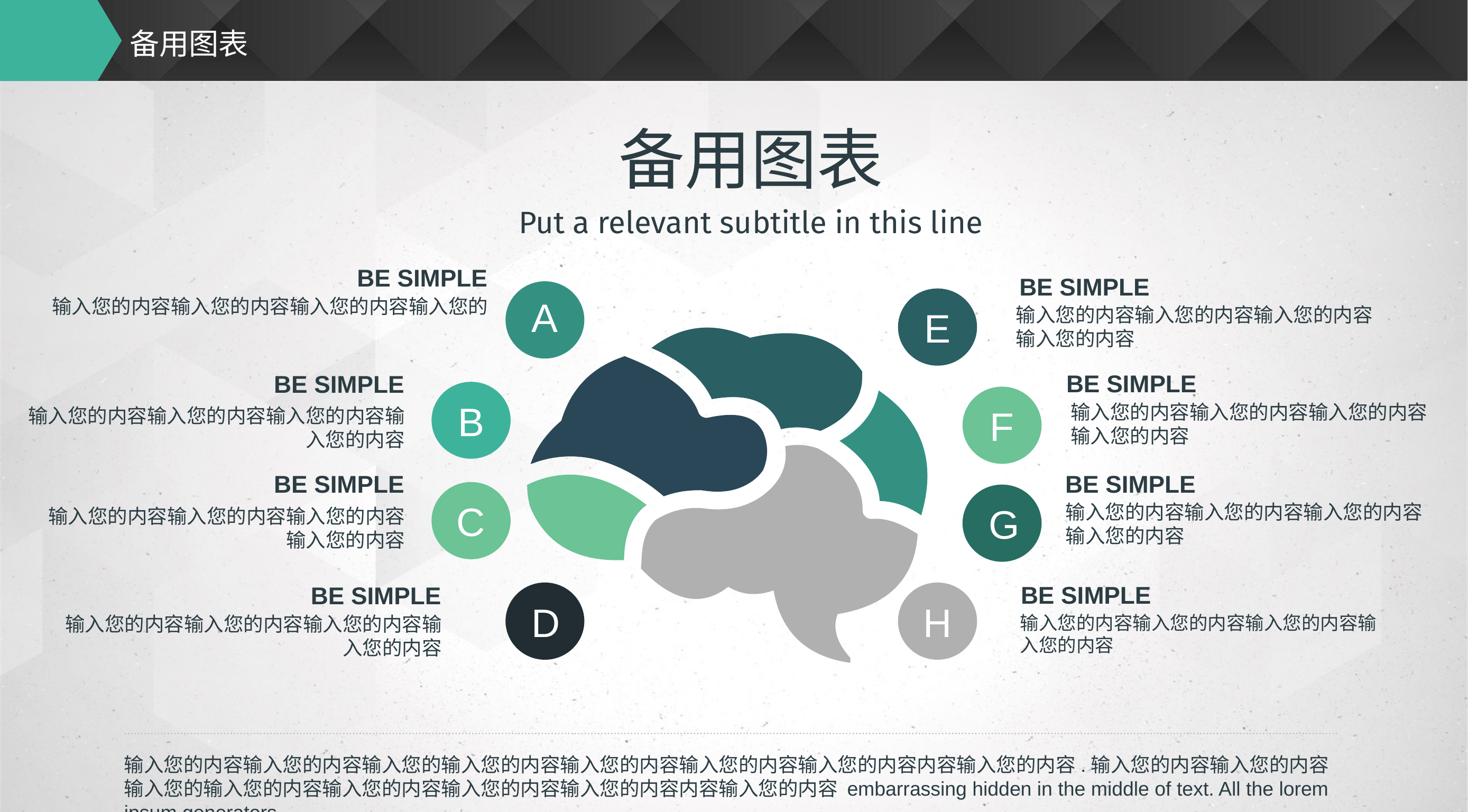

# 备用图表
备用图表
Put a relevant subtitle in this line
BE SIMPLE
输入您的内容输入您的内容输入您的内容输入您的
BE SIMPLE
输入您的内容输入您的内容输入您的内容输入您的内容
A
E

BE SIMPLE
输入您的内容输入您的内容输入您的内容输入您的内容
BE SIMPLE
输入您的内容输入您的内容输入您的内容输入您的内容
B
F
BE SIMPLE
输入您的内容输入您的内容输入您的内容输入您的内容
BE SIMPLE
输入您的内容输入您的内容输入您的内容输入您的内容
C
G
BE SIMPLE
输入您的内容输入您的内容输入您的内容输入您的内容
BE SIMPLE
输入您的内容输入您的内容输入您的内容输入您的内容
D
H

输入您的内容输入您的内容输入您的输入您的内容输入您的内容输入您的内容输入您的内容内容输入您的内容.输入您的内容输入您的内容输入您的输入您的内容输入您的内容输入您的内容输入您的内容内容输入您的内容 embarrassing hidden in the middle of text. All the lorem ipsum generators